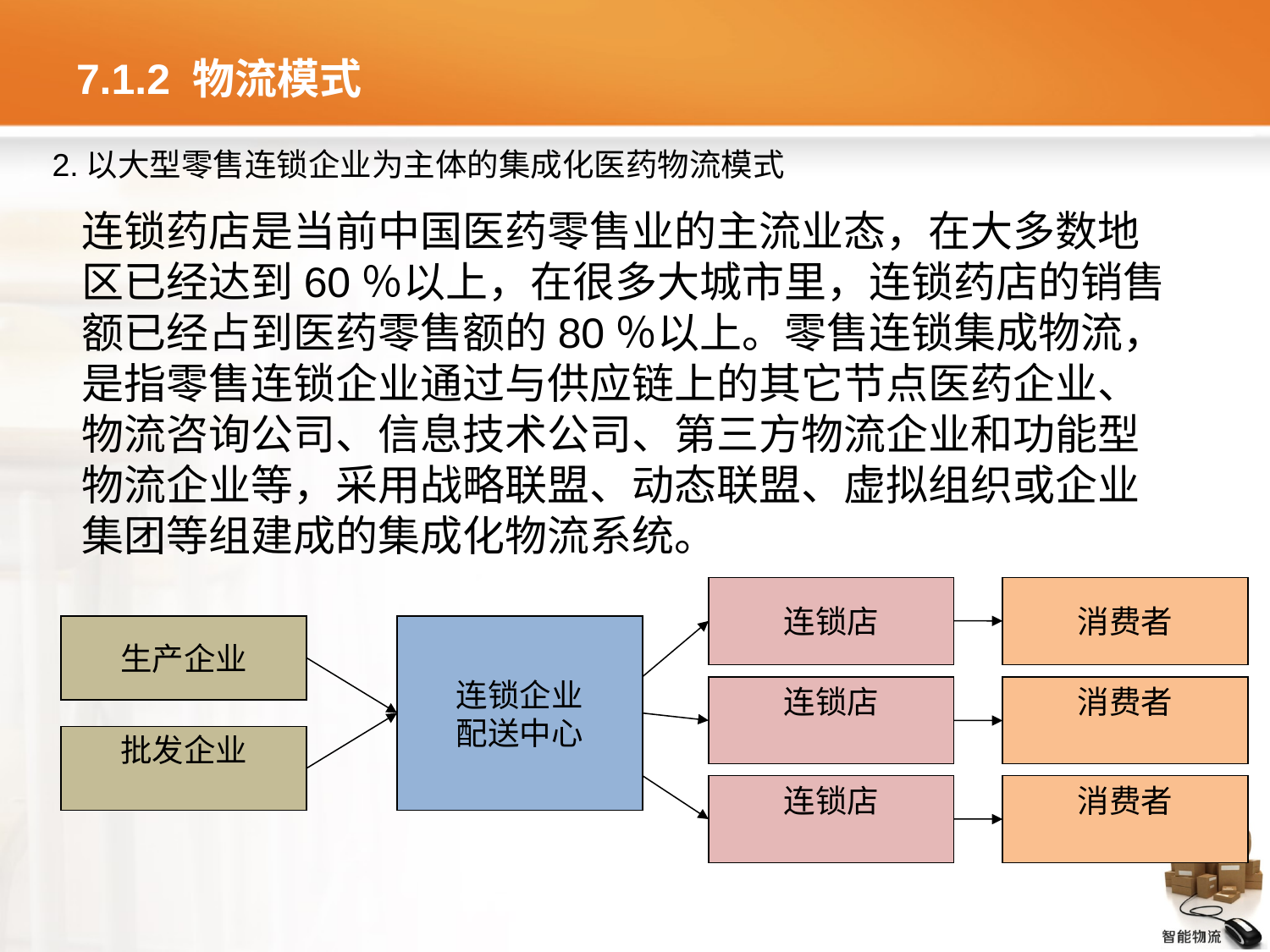

# 7.1.2 物流模式
2.以大型零售连锁企业为主体的集成化医药物流模式
连锁药店是当前中国医药零售业的主流业态，在大多数地区已经达到60％以上，在很多大城市里，连锁药店的销售额已经占到医药零售额的80％以上。零售连锁集成物流，是指零售连锁企业通过与供应链上的其它节点医药企业、物流咨询公司、信息技术公司、第三方物流企业和功能型物流企业等，采用战略联盟、动态联盟、虚拟组织或企业集团等组建成的集成化物流系统。

连锁店
消费者
生产企业
连锁企业
配送中心

连锁店

消费者

批发企业

连锁店

消费者